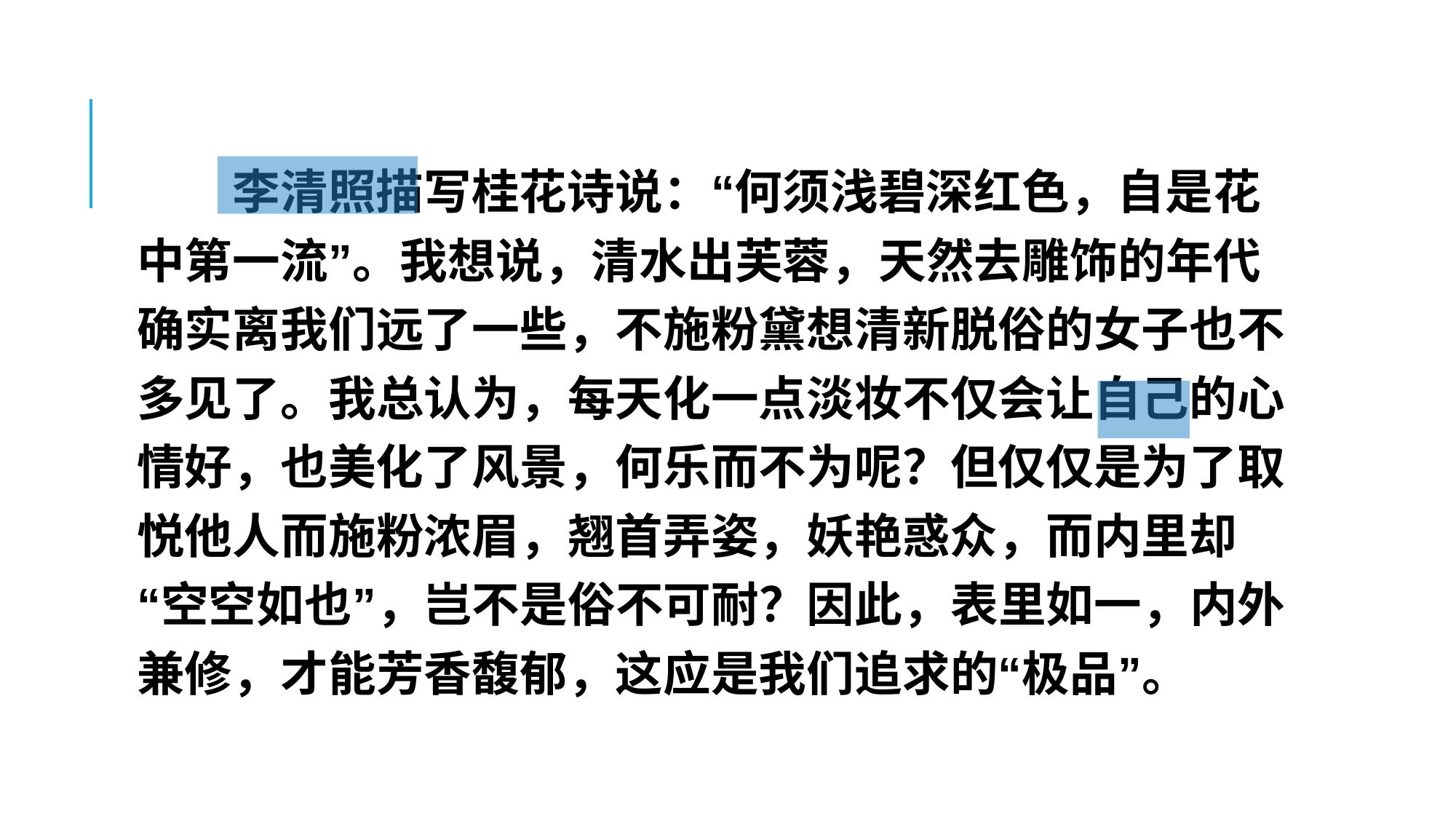

李清照描写桂花诗说：“何须浅碧深红色，自是花中第一流”。我想说，清水出芙蓉，天然去雕饰的年代确实离我们远了一些，不施粉黛想清新脱俗的女子也不多见了。我总认为，每天化一点淡妆不仅会让自己的心情好，也美化了风景，何乐而不为呢？但仅仅是为了取悦他人而施粉浓眉，翘首弄姿，妖艳惑众，而内里却“空空如也”，岂不是俗不可耐？因此，表里如一，内外兼修，才能芳香馥郁，这应是我们追求的“极品”。